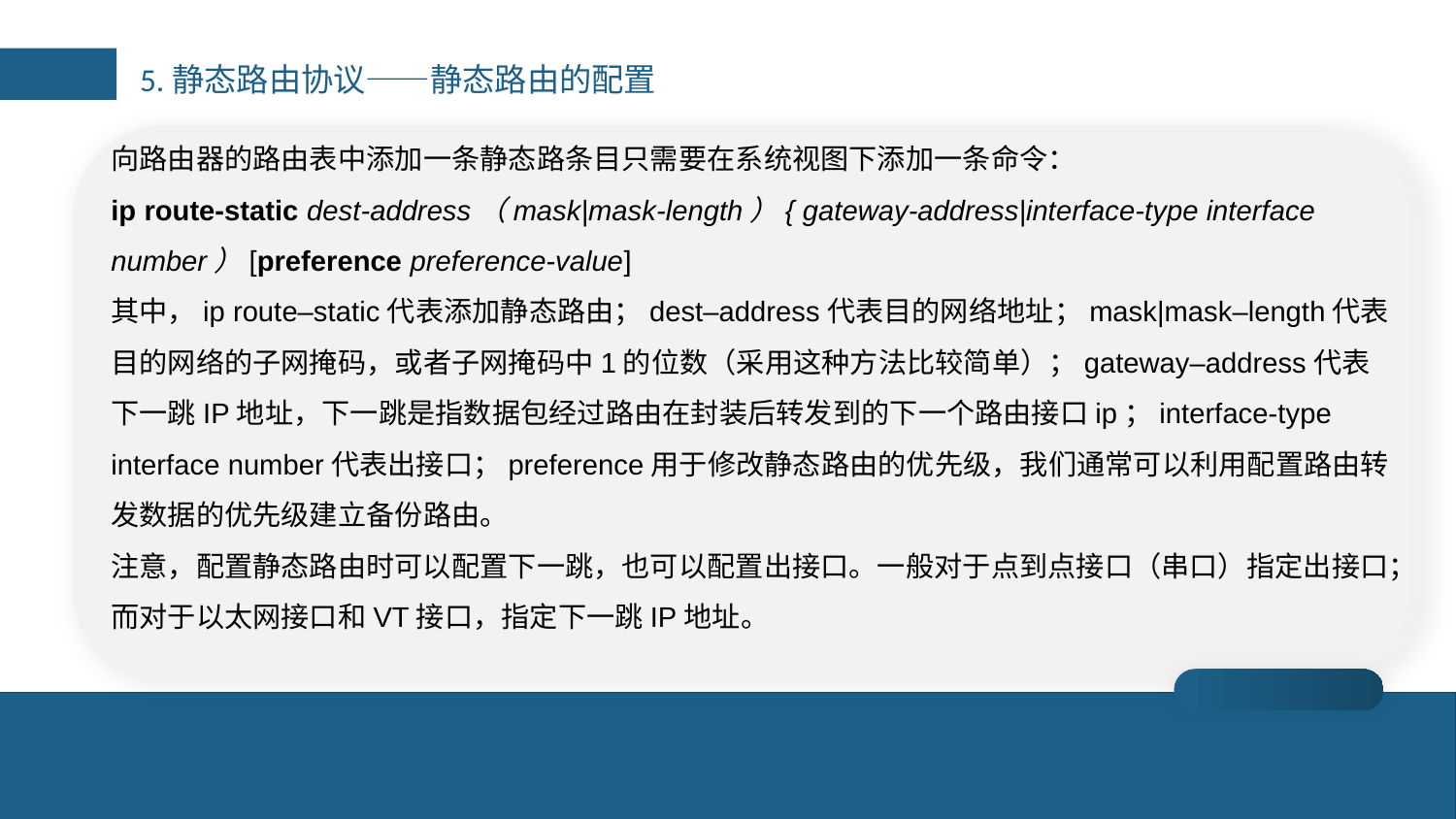

5.静态路由协议——静态路由的配置
向路由器的路由表中添加一条静态路条目只需要在系统视图下添加一条命令：
ip route-static dest-address（mask|mask-length）{ gateway-address|interface-type interface number）[preference preference-value]
其中，ip route–static代表添加静态路由；dest–address代表目的网络地址；mask|mask–length代表目的网络的子网掩码，或者子网掩码中1的位数（采用这种方法比较简单）；gateway–address代表下一跳IP地址，下一跳是指数据包经过路由在封装后转发到的下一个路由接口ip；interface-type interface number代表出接口；preference用于修改静态路由的优先级，我们通常可以利用配置路由转发数据的优先级建立备份路由。
注意，配置静态路由时可以配置下一跳，也可以配置出接口。一般对于点到点接口（串口）指定出接口；而对于以太网接口和VT接口，指定下一跳IP地址。